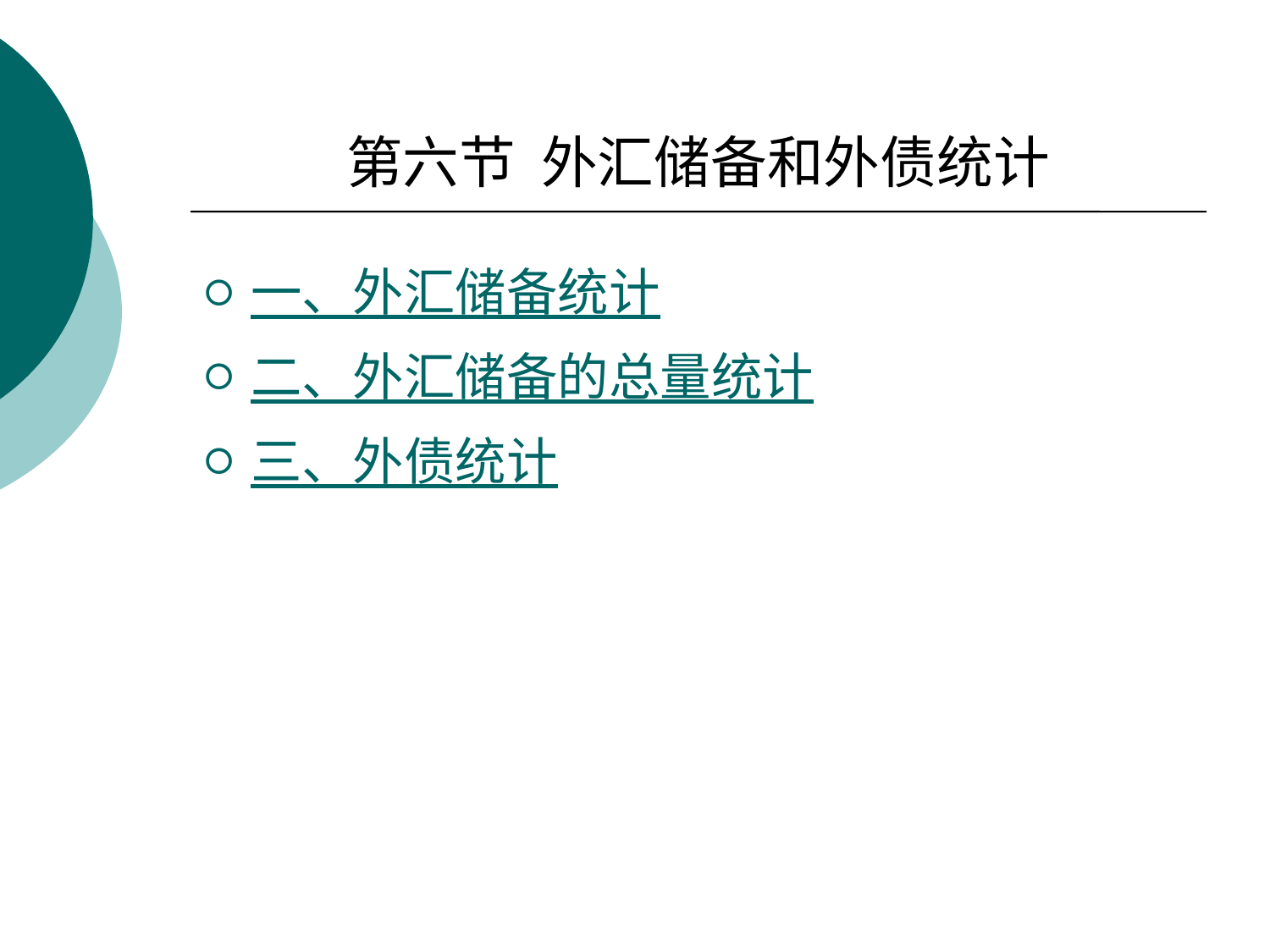

# 第六节  外汇储备和外债统计
一、外汇储备统计
二、外汇储备的总量统计
三、外债统计